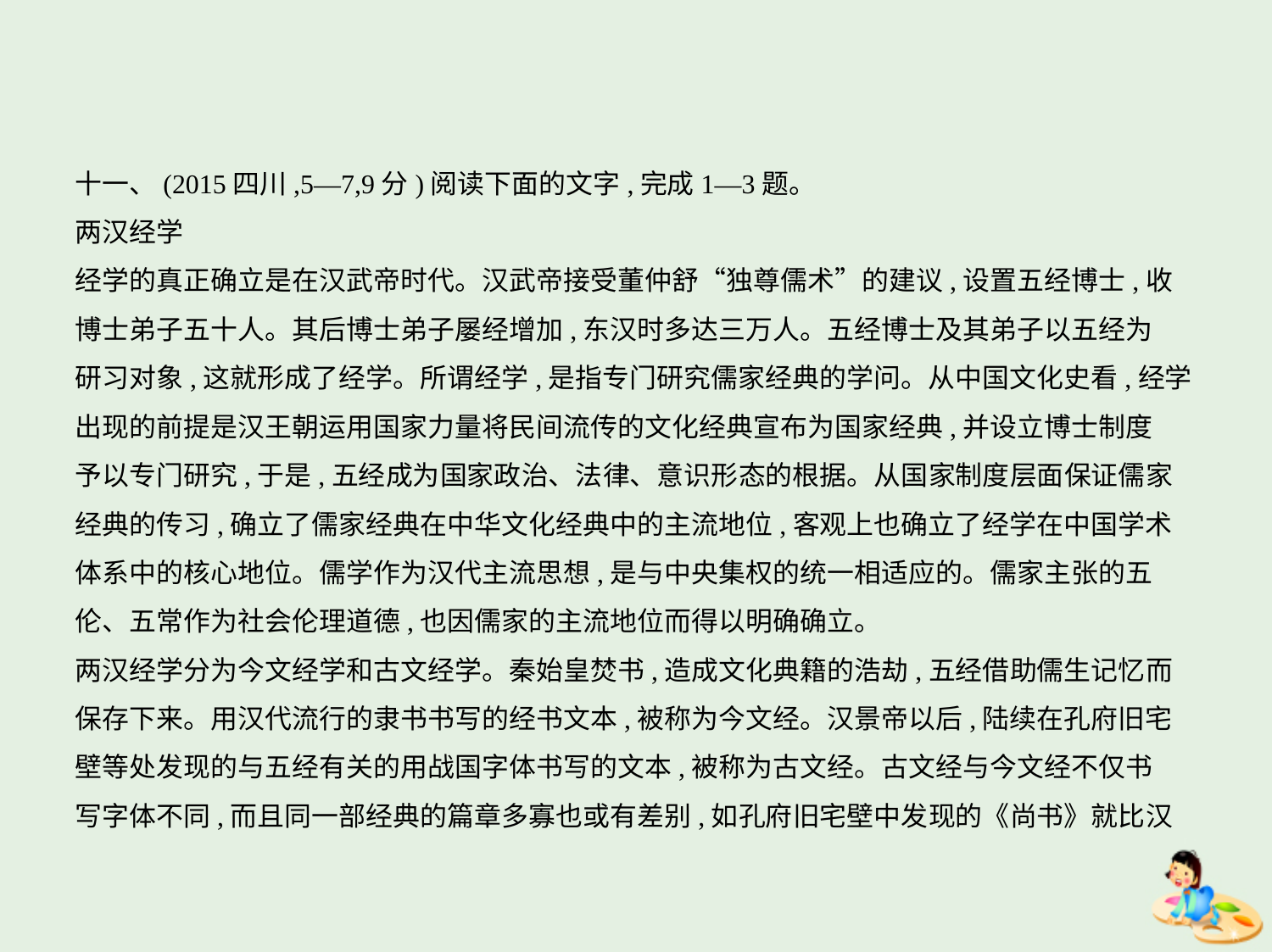

十一、(2015四川,5—7,9分)阅读下面的文字,完成1—3题。
两汉经学
经学的真正确立是在汉武帝时代。汉武帝接受董仲舒“独尊儒术”的建议,设置五经博士,收
博士弟子五十人。其后博士弟子屡经增加,东汉时多达三万人。五经博士及其弟子以五经为
研习对象,这就形成了经学。所谓经学,是指专门研究儒家经典的学问。从中国文化史看,经学
出现的前提是汉王朝运用国家力量将民间流传的文化经典宣布为国家经典,并设立博士制度
予以专门研究,于是,五经成为国家政治、法律、意识形态的根据。从国家制度层面保证儒家
经典的传习,确立了儒家经典在中华文化经典中的主流地位,客观上也确立了经学在中国学术
体系中的核心地位。儒学作为汉代主流思想,是与中央集权的统一相适应的。儒家主张的五
伦、五常作为社会伦理道德,也因儒家的主流地位而得以明确确立。
两汉经学分为今文经学和古文经学。秦始皇焚书,造成文化典籍的浩劫,五经借助儒生记忆而
保存下来。用汉代流行的隶书书写的经书文本,被称为今文经。汉景帝以后,陆续在孔府旧宅
壁等处发现的与五经有关的用战国字体书写的文本,被称为古文经。古文经与今文经不仅书
写字体不同,而且同一部经典的篇章多寡也或有差别,如孔府旧宅壁中发现的《尚书》就比汉